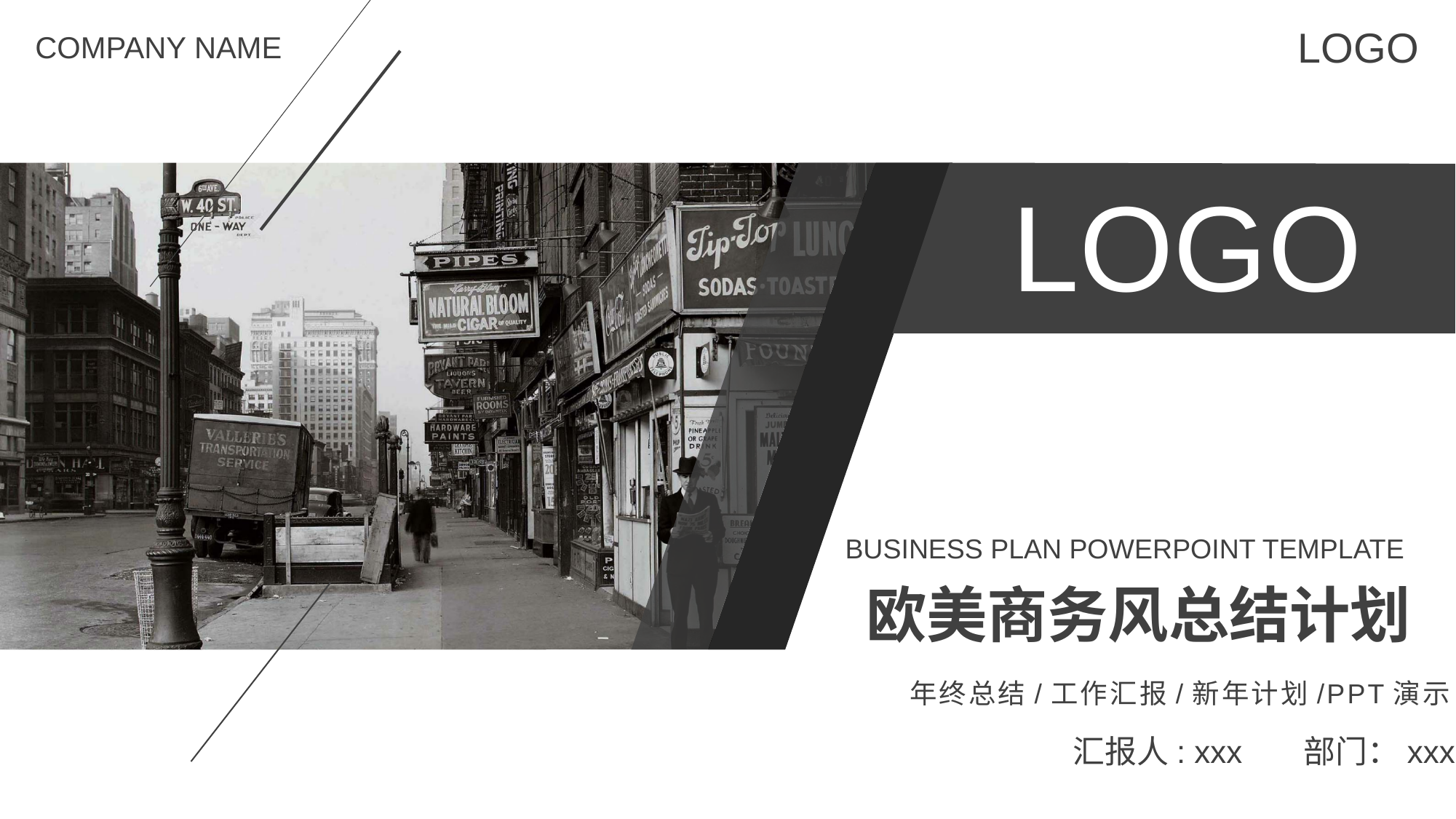

LOGO
COMPANY NAME

LOGO

BUSINESS PLAN POWERPOINT TEMPLATE
欧美商务风总结计划

年终总结/工作汇报/新年计划/PPT演示
汇报人: xxx      部门：xxx